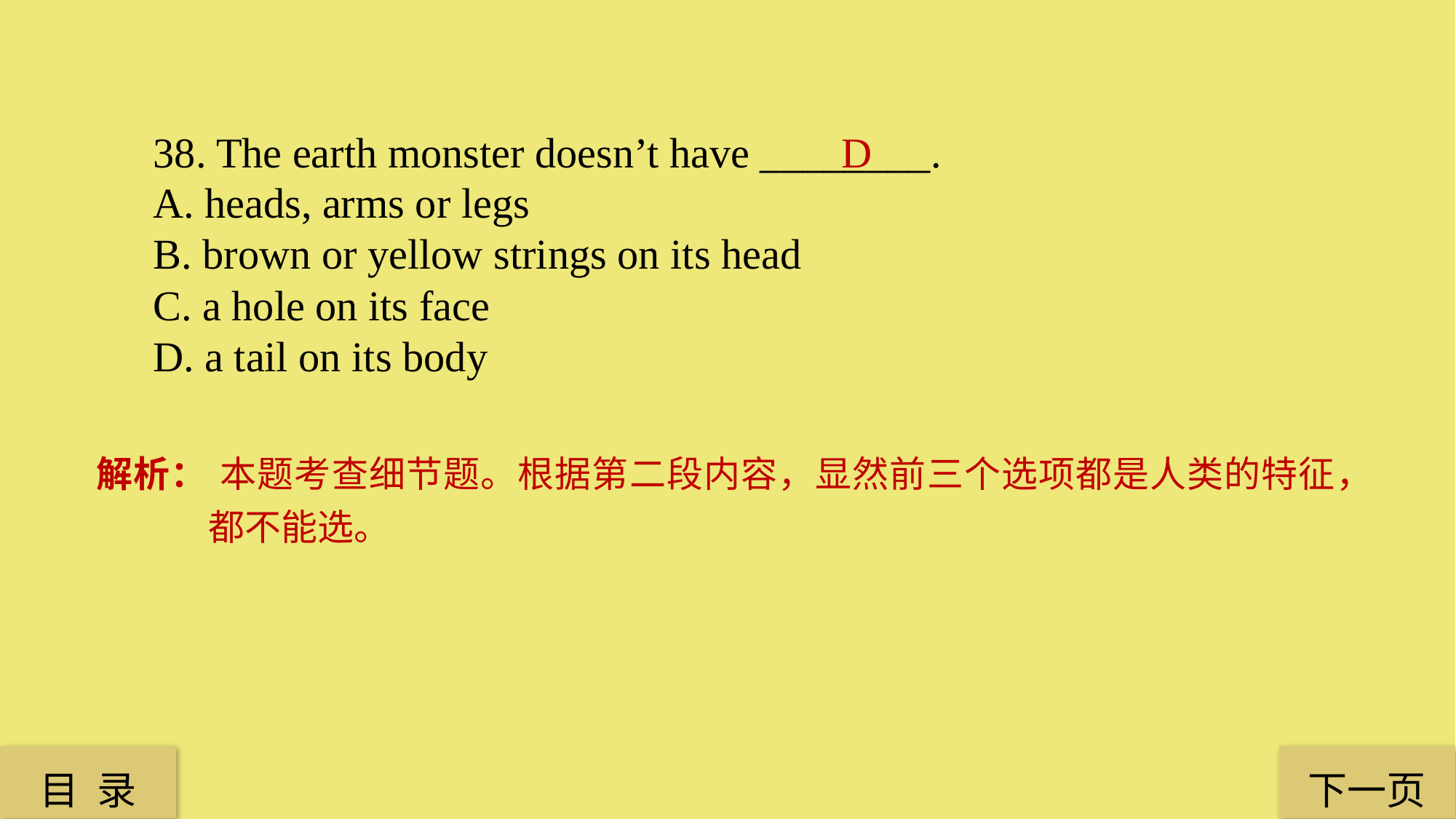

38. The earth monster doesn’t have ________.
A. heads, arms or legs
B. brown or yellow strings on its head
C. a hole on its face
D. a tail on its body
D
解析：	 本题考查细节题。根据第二段内容，显然前三个选项都是人类的特征，都不能选。